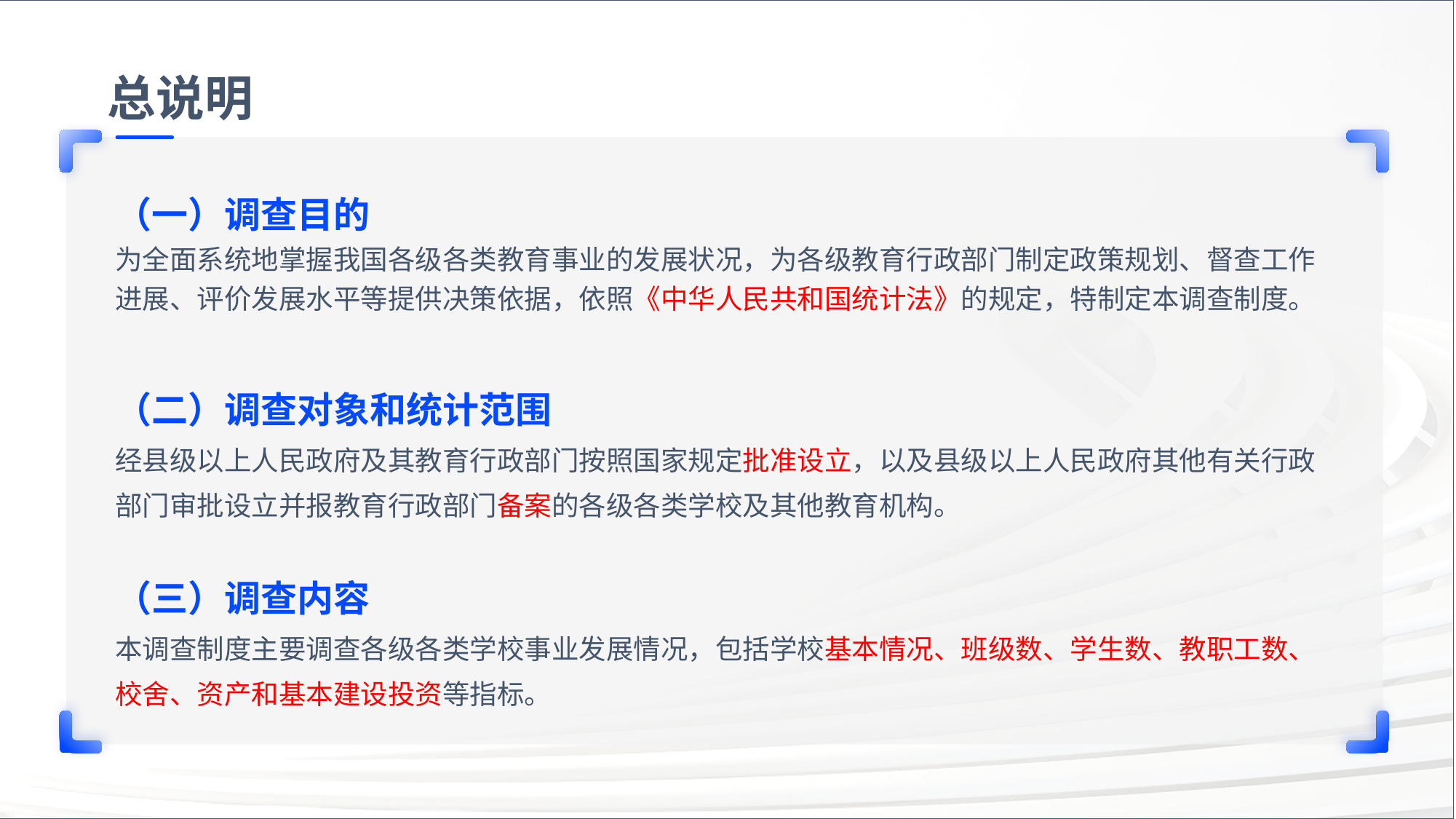

总说明
（一）调查目的
为全面系统地掌握我国各级各类教育事业的发展状况，为各级教育行政部门制定政策规划、督查工作进展、评价发展水平等提供决策依据，依照《中华人民共和国统计法》的规定，特制定本调查制度。
（二）调查对象和统计范围
经县级以上人民政府及其教育行政部门按照国家规定批准设立，以及县级以上人民政府其他有关行政部门审批设立并报教育行政部门备案的各级各类学校及其他教育机构。

（三）调查内容
本调查制度主要调查各级各类学校事业发展情况，包括学校基本情况、班级数、学生数、教职工数、校舍、资产和基本建设投资等指标。